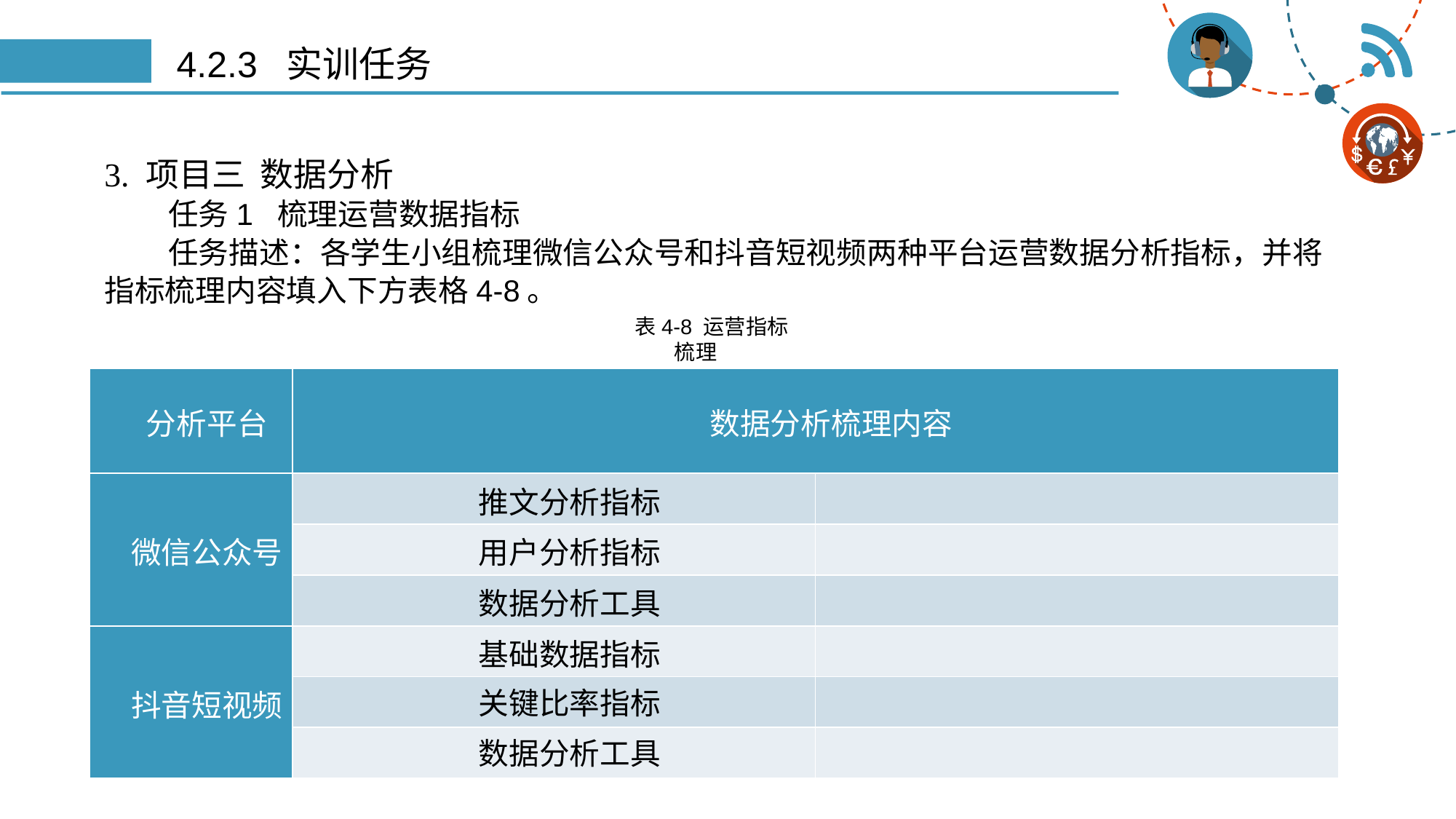

# 4.2.3  实训任务
3. 项目三  数据分析
任务1  梳理运营数据指标
任务描述：各学生小组梳理微信公众号和抖音短视频两种平台运营数据分析指标，并将指标梳理内容填入下方表格4-8。

表4-8 运营指标梳理
| 分析平台 | 数据分析梳理内容 |  |
| --- | --- | --- |
| 微信公众号 | 推文分析指标 |  |
|  | 用户分析指标 |  |
|  | 数据分析工具 |  |
| 抖音短视频 | 基础数据指标 |  |
|  | 关键比率指标 |  |
|  | 数据分析工具 |  |